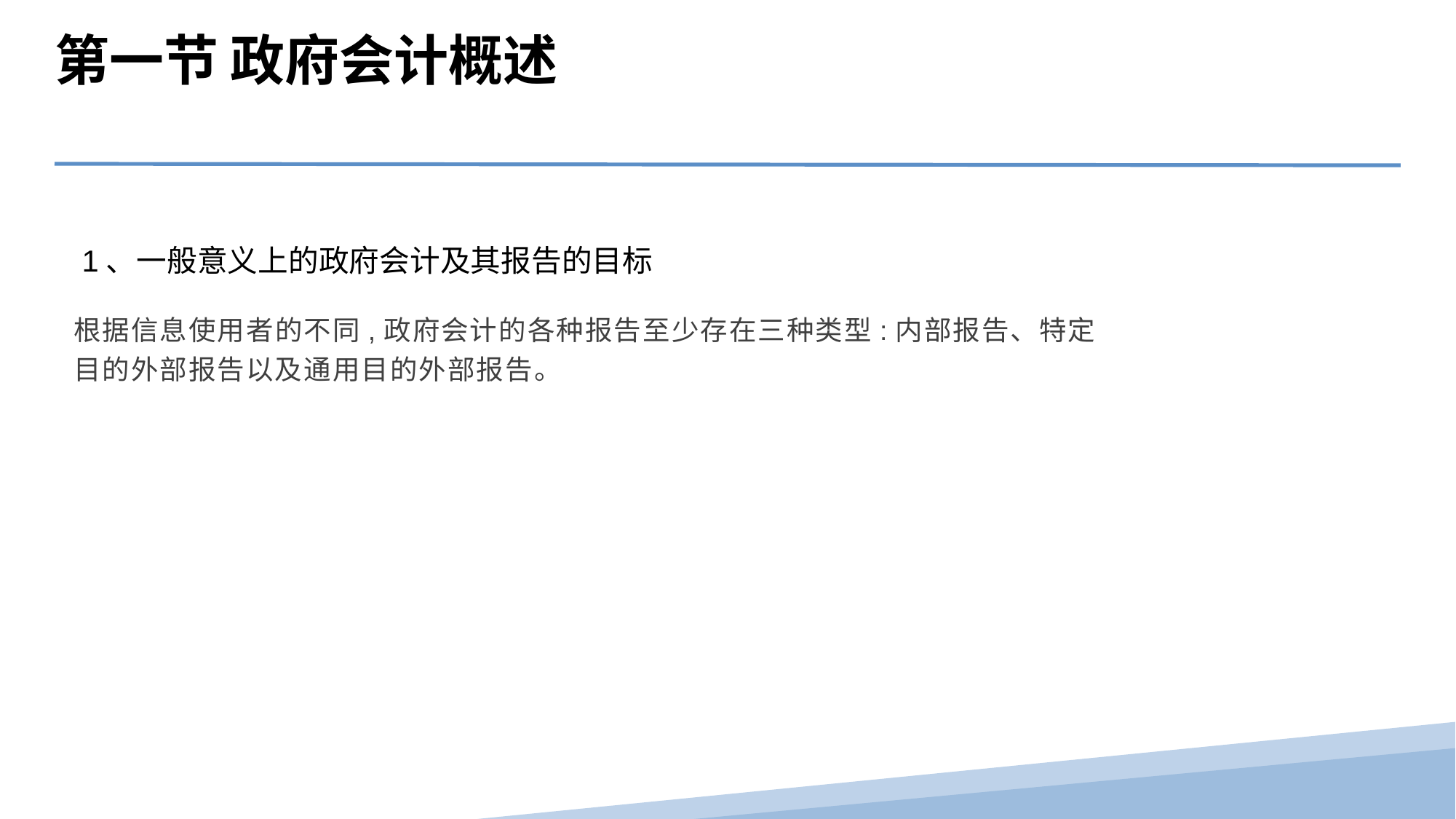

第一节 政府会计概述
根据信息使用者的不同,政府会计的各种报告至少存在三种类型:内部报告、特定目的外部报告以及通用目的外部报告。
1、一般意义上的政府会计及其报告的目标